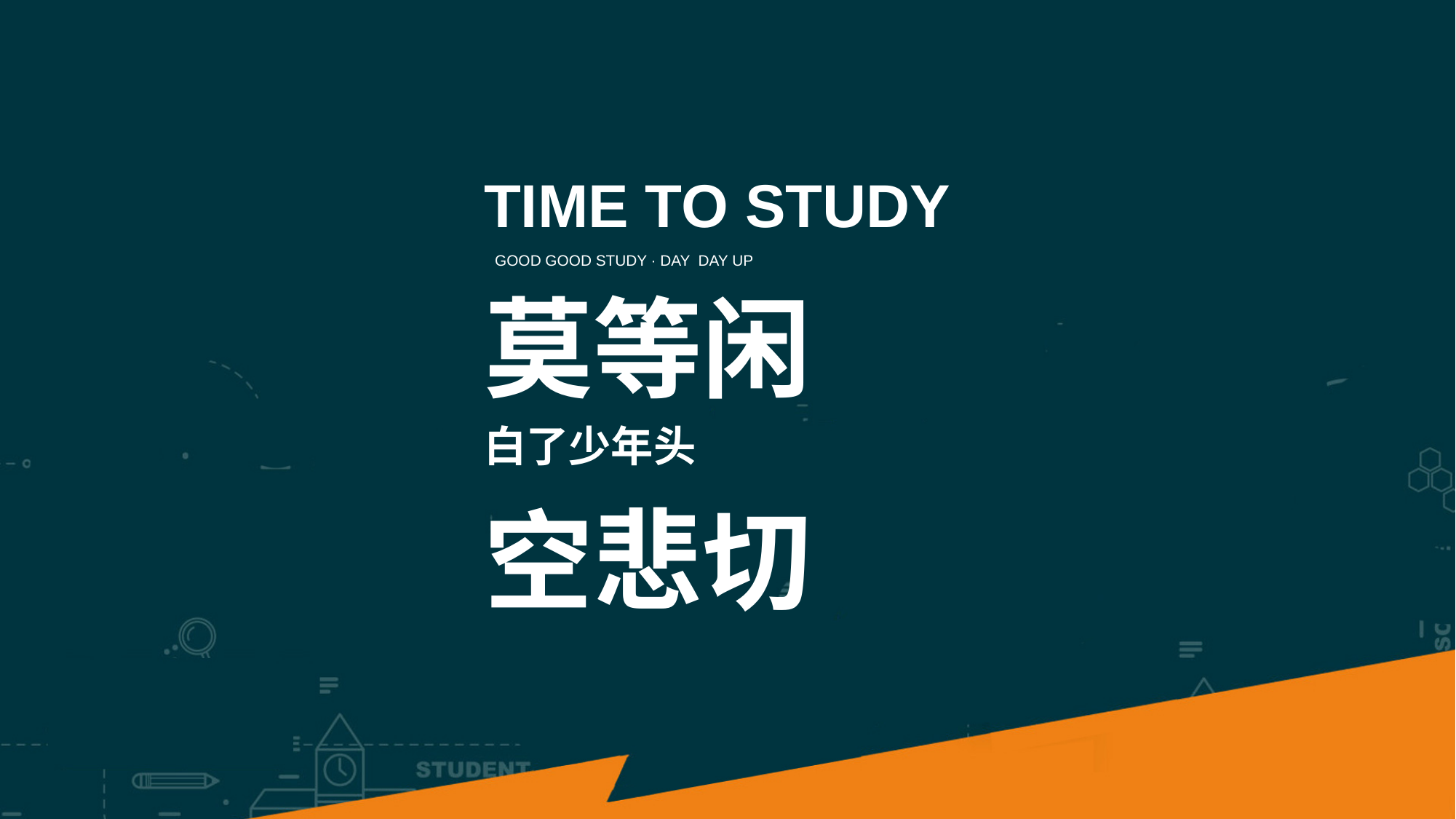

Time to Study
GOOD GOOD STUDY · DAY  DAY UP
莫等闲
白了少年头
空悲切